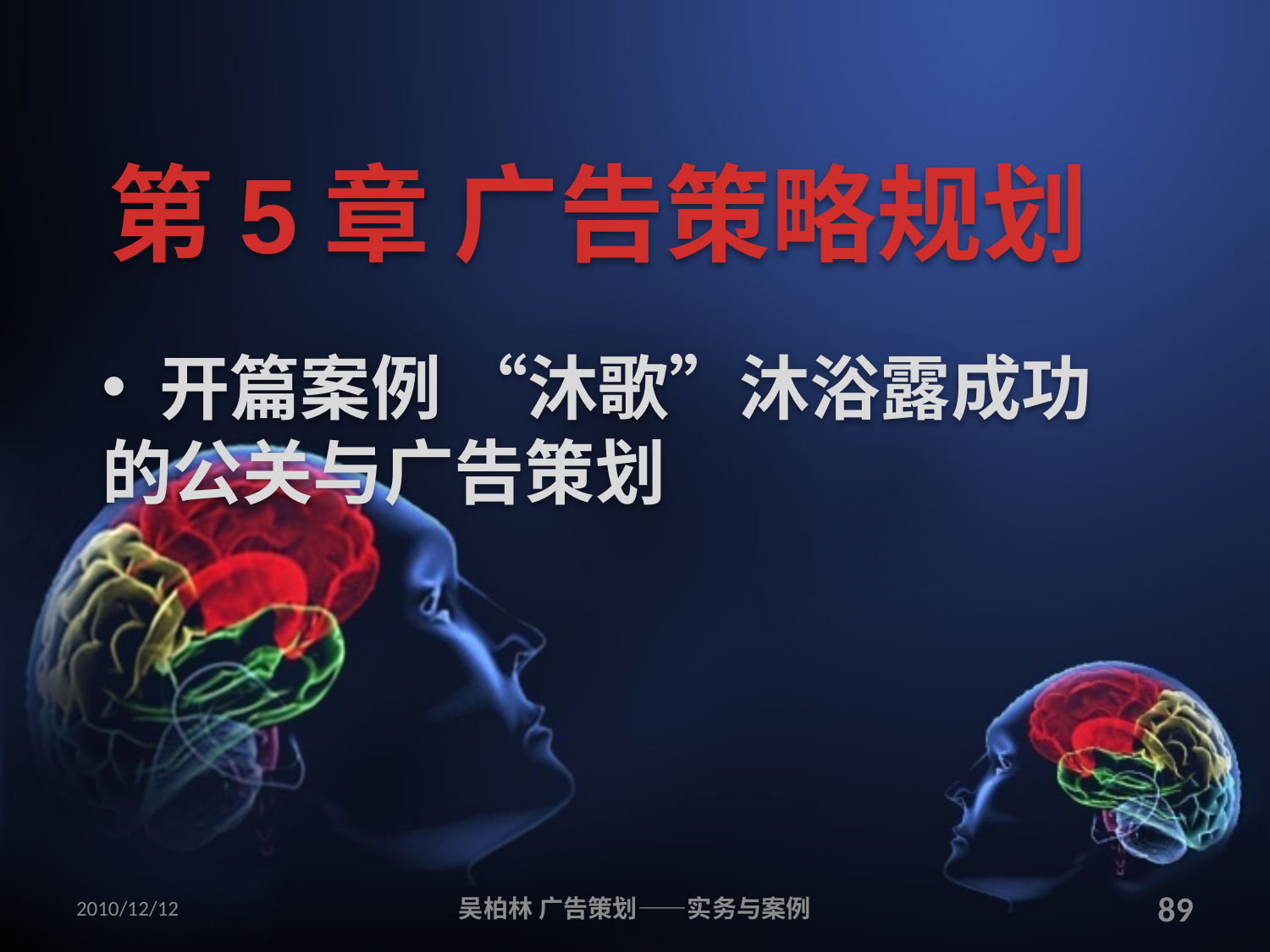

# 第5章 广告策略规划
 开篇案例 “沐歌”沐浴露成功的公关与广告策划
2010/12/12
吴柏林 广告策划——实务与案例
89